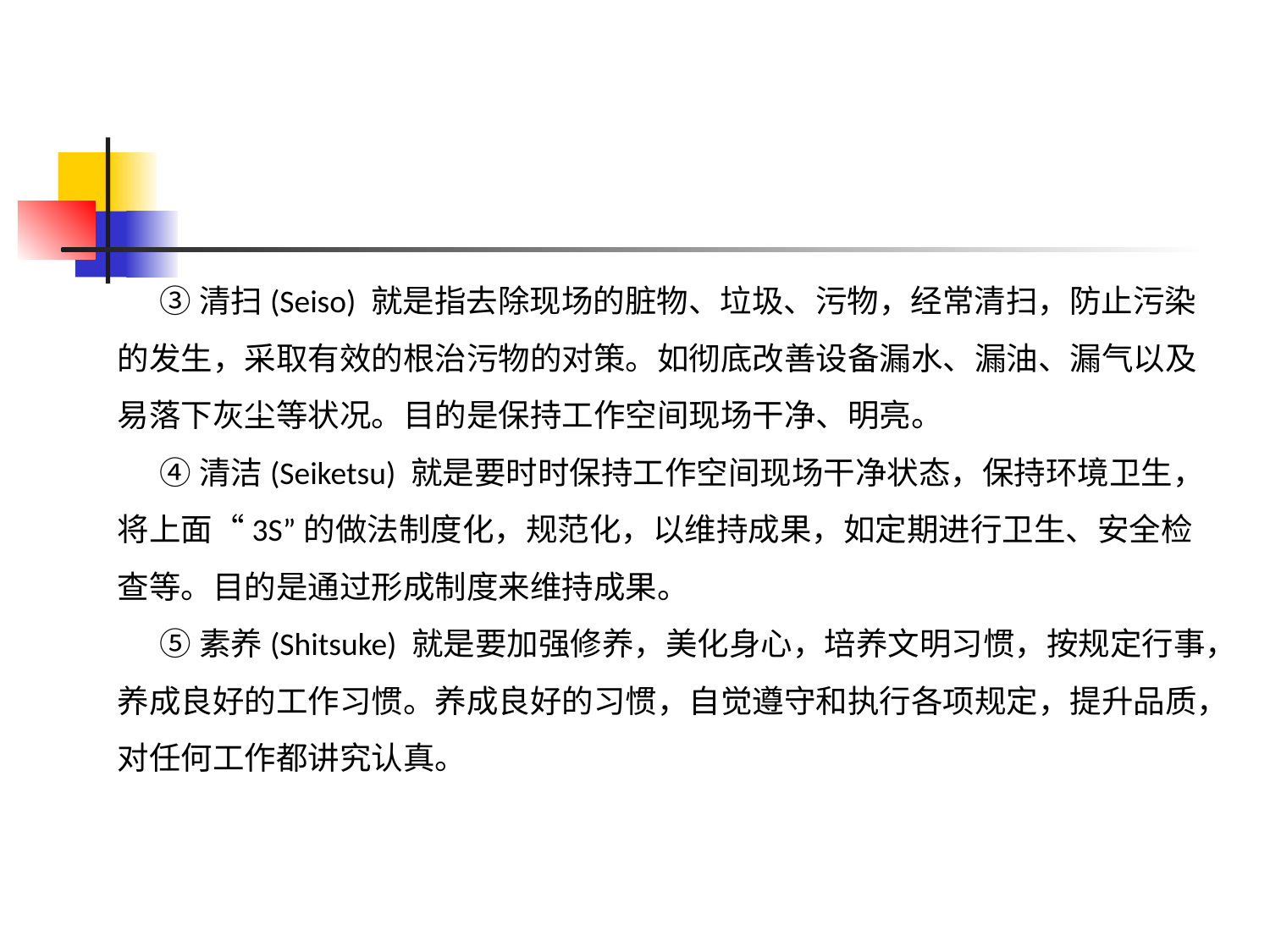

③清扫(Seiso) 就是指去除现场的脏物、垃圾、污物，经常清扫，防止污染的发生，采取有效的根治污物的对策。如彻底改善设备漏水、漏油、漏气以及易落下灰尘等状况。目的是保持工作空间现场干净、明亮。
④清洁(Seiketsu) 就是要时时保持工作空间现场干净状态，保持环境卫生，将上面“3S”的做法制度化，规范化，以维持成果，如定期进行卫生、安全检查等。目的是通过形成制度来维持成果。
⑤素养(Shitsuke) 就是要加强修养，美化身心，培养文明习惯，按规定行事，养成良好的工作习惯。养成良好的习惯，自觉遵守和执行各项规定，提升品质，对任何工作都讲究认真。